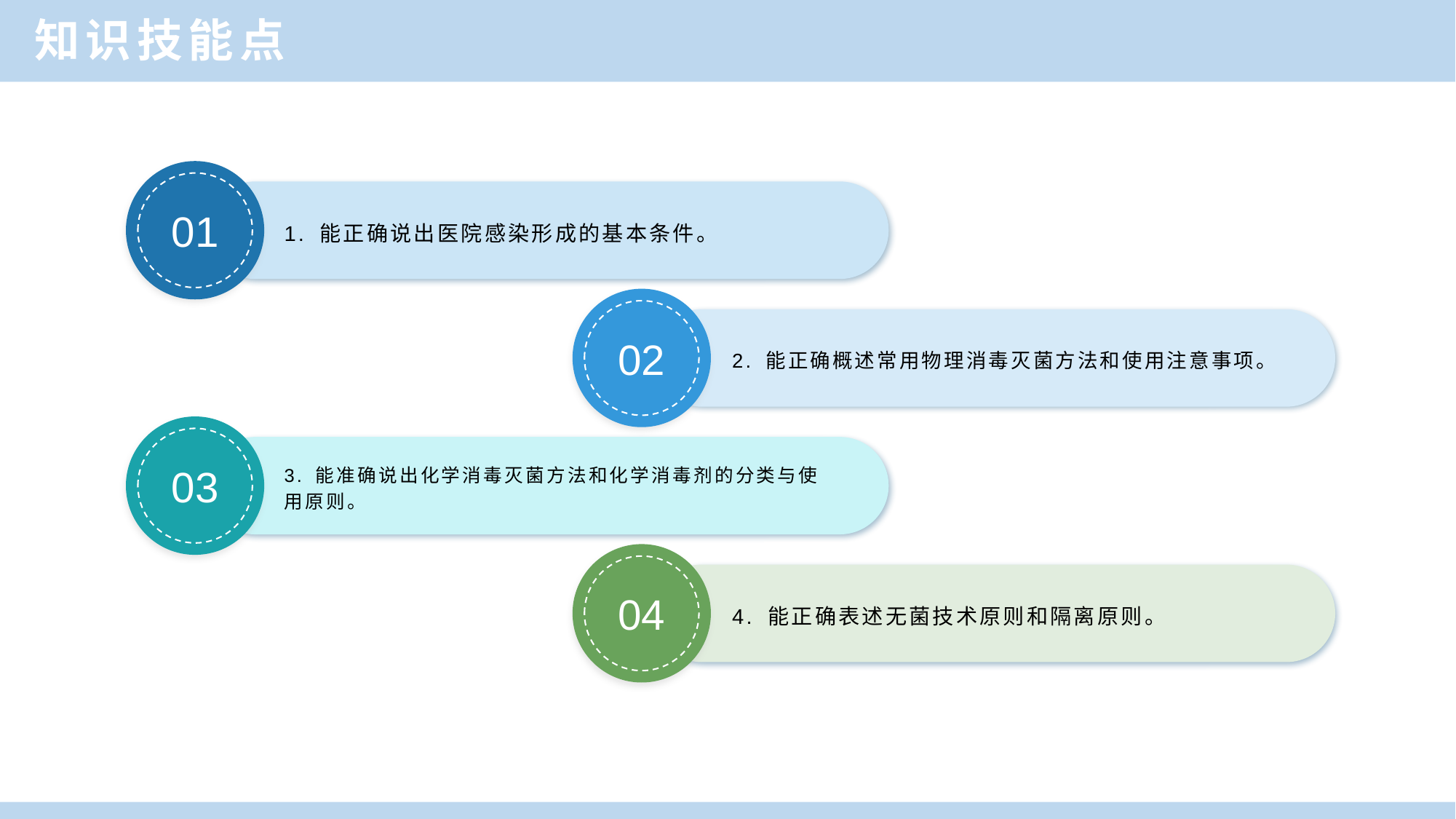

知识技能点

01

1. 能正确说出医院感染形成的基本条件。

02

2. 能正确概述常用物理消毒灭菌方法和使用注意事项。

03

3. 能准确说出化学消毒灭菌方法和化学消毒剂的分类与使用原则。

04

4. 能正确表述无菌技术原则和隔离原则。